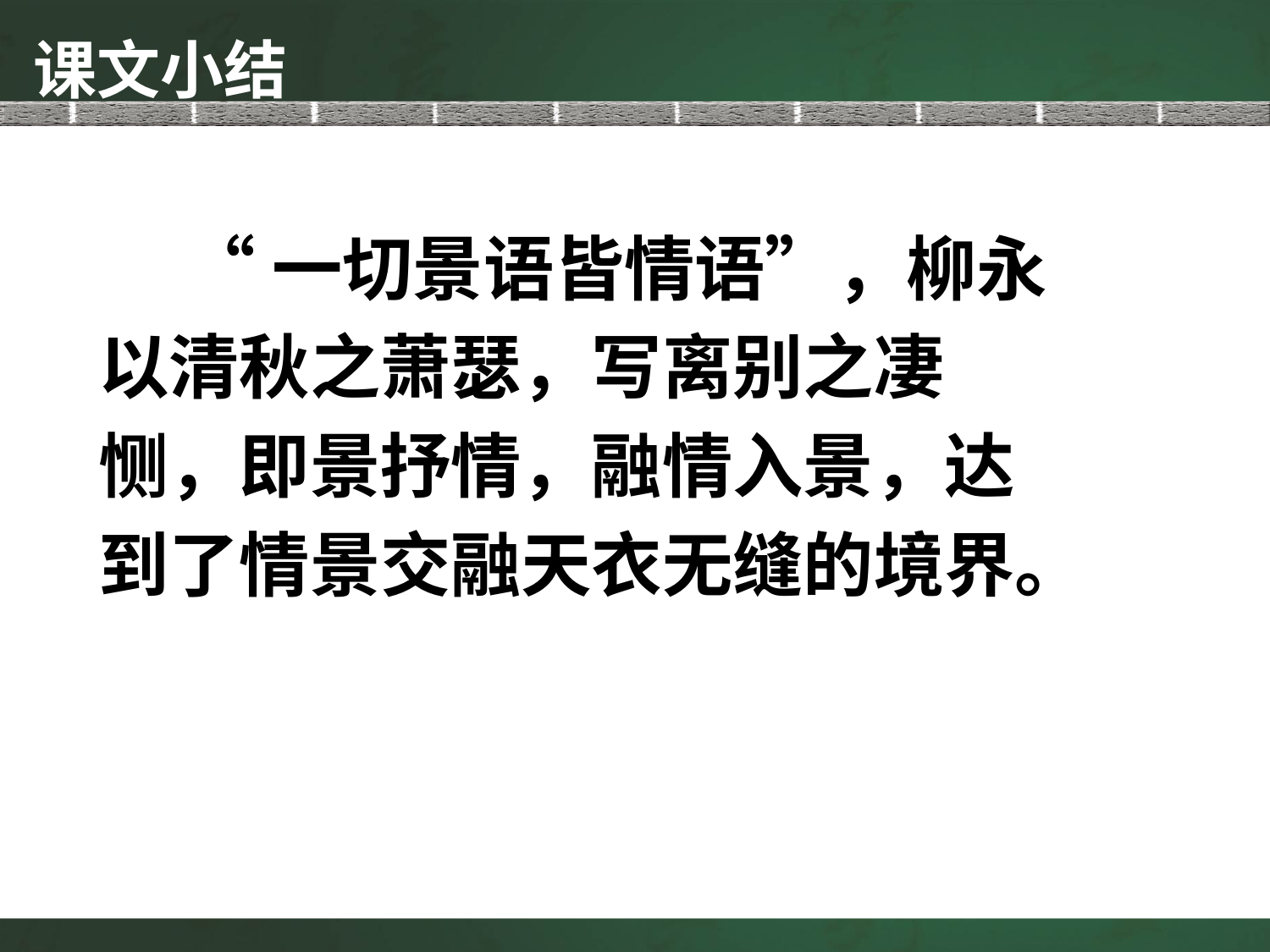

# 课文小结
      “一切景语皆情语”，柳永
以清秋之萧瑟，写离别之凄
恻，即景抒情，融情入景，达
到了情景交融天衣无缝的境界。